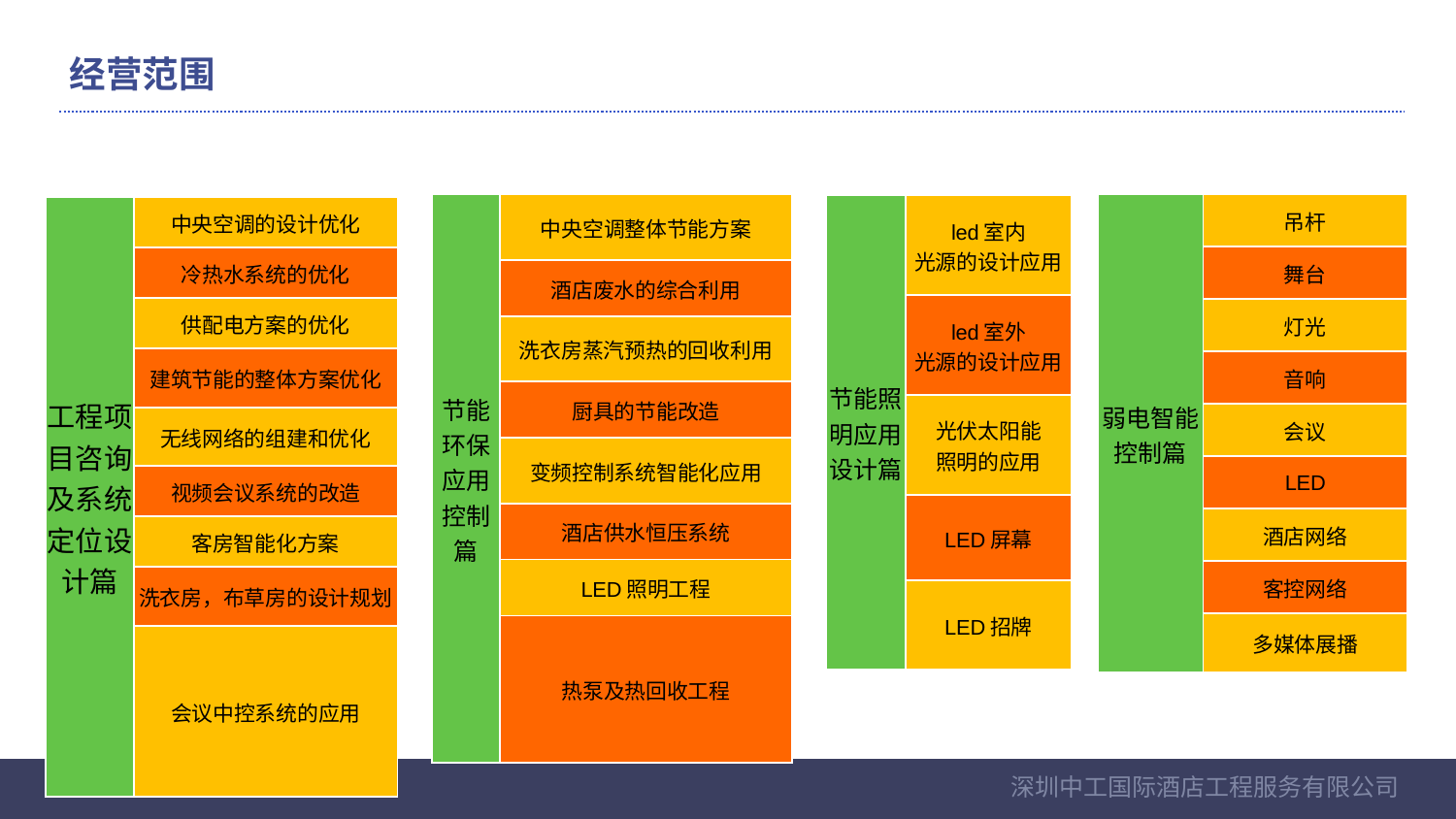

经营范围

| 节能环保应用控制篇 | 中央空调整体节能方案 |
| --- | --- |
|  | 酒店废水的综合利用 |
|  | 洗衣房蒸汽预热的回收利用 |
|  | 厨具的节能改造 |
|  | 变频控制系统智能化应用 |
|  | 酒店供水恒压系统 |
|  | LED照明工程 |
|  | 热泵及热回收工程 |
| 弱电智能控制篇 | 吊杆 |
| --- | --- |
|  | 舞台 |
|  | 灯光 |
|  | 音响 |
|  | 会议 |
|  | LED |
|  | 酒店网络 |
|  | 客控网络 |
|  | 多媒体展播 |
| 节能照明应用设计篇 | led室内 光源的设计应用 |
| --- | --- |
|  | led室外 光源的设计应用 |
|  | 光伏太阳能 照明的应用 |
|  | LED屏幕 |
|  | LED招牌 |
| 工程项目咨询及系统定位设计篇 | 中央空调的设计优化 |
| --- | --- |
|  | 冷热水系统的优化 |
|  | 供配电方案的优化 |
|  | 建筑节能的整体方案优化 |
|  | 无线网络的组建和优化 |
|  | 视频会议系统的改造 |
|  | 客房智能化方案 |
|  | 洗衣房，布草房的设计规划 |
|  | 会议中控系统的应用 |

深圳中工国际酒店工程服务有限公司